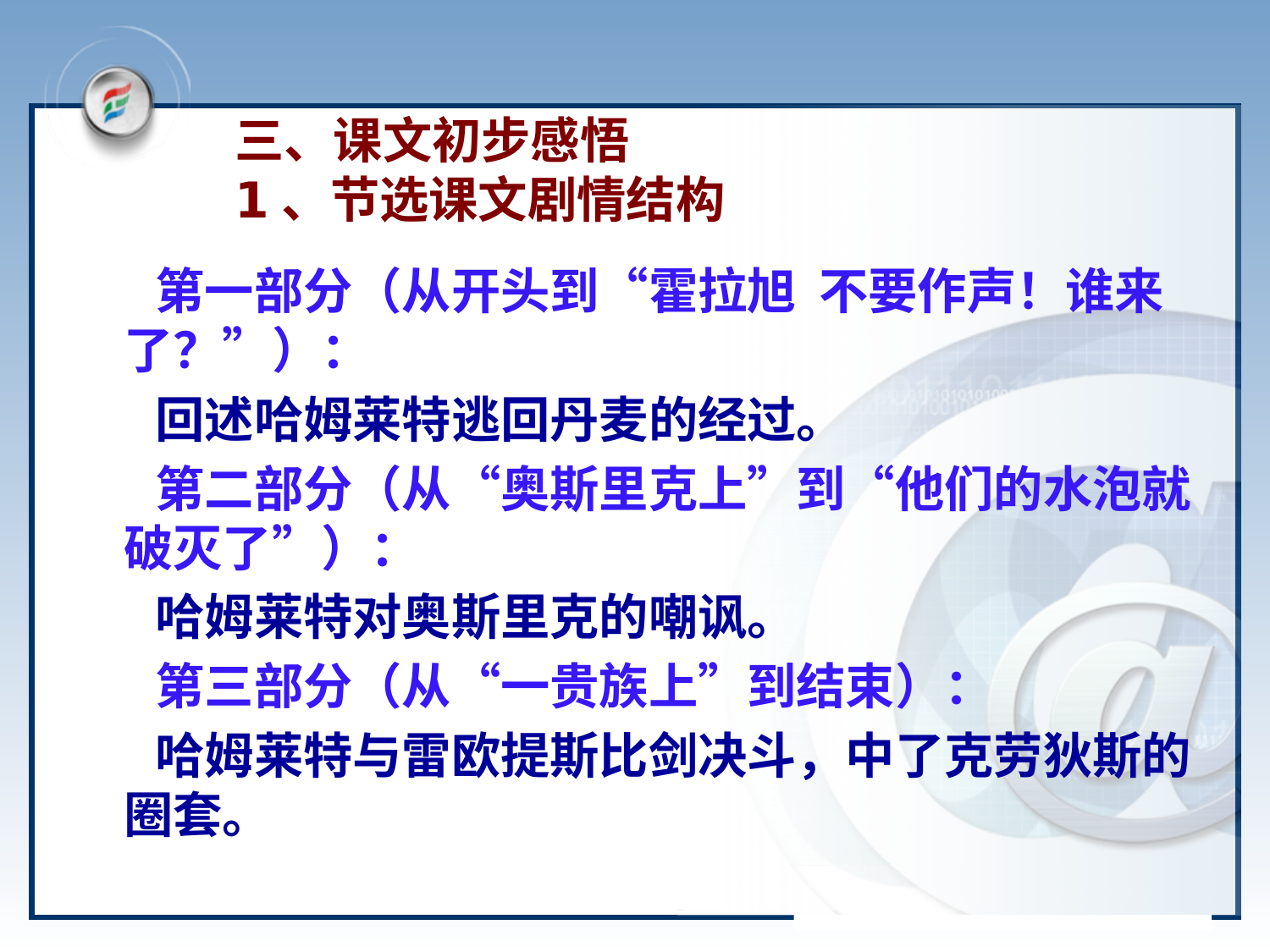

# 三、课文初步感悟 1、节选课文剧情结构
      第一部分（从开头到“霍拉旭  不要作声！谁来了？”）：
      回述哈姆莱特逃回丹麦的经过。
      第二部分（从“奥斯里克上”到“他们的水泡就破灭了”）：
      哈姆莱特对奥斯里克的嘲讽。
      第三部分（从“一贵族上”到结束）：
      哈姆莱特与雷欧提斯比剑决斗，中了克劳狄斯的圈套。